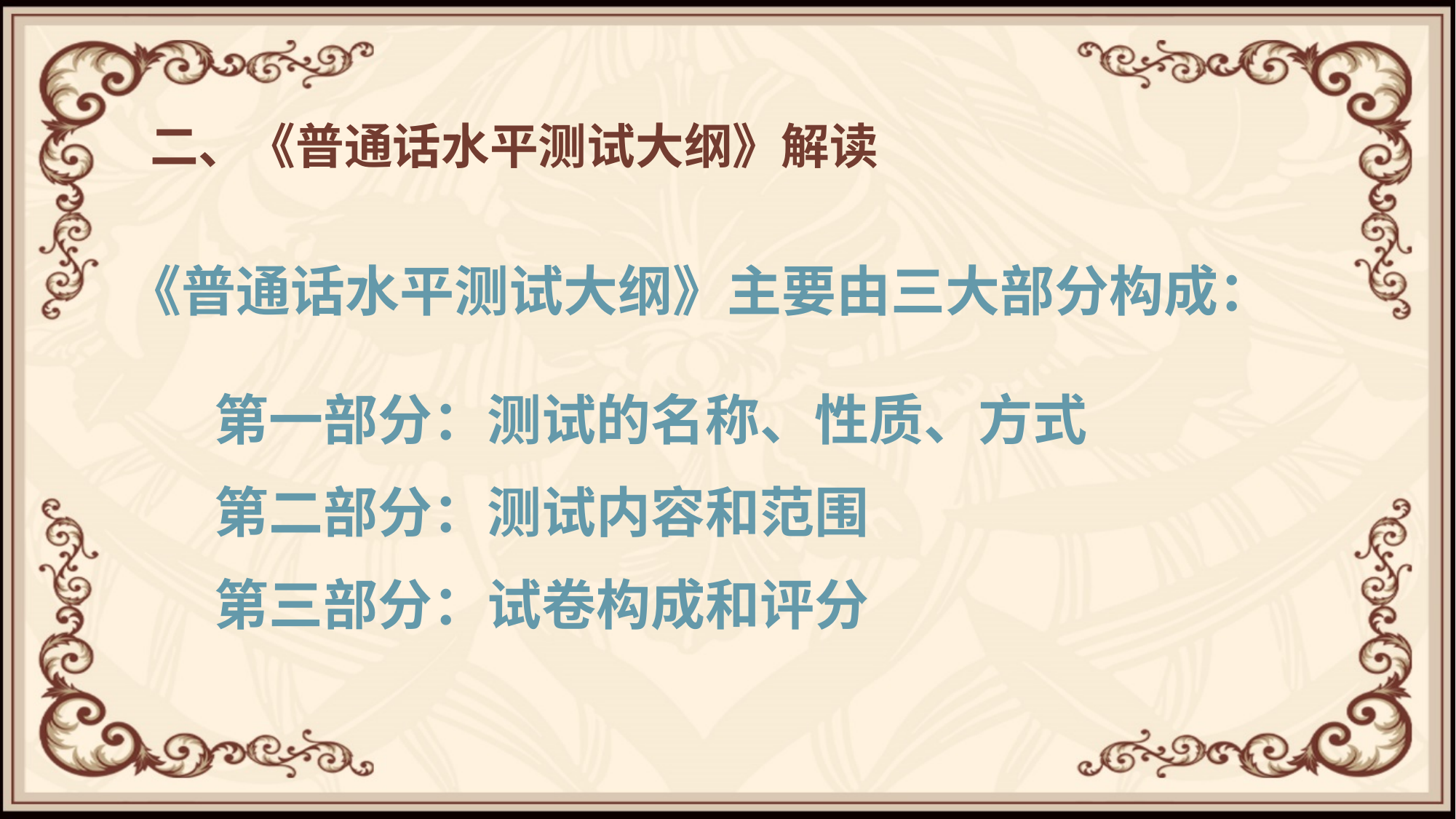

# 二、《普通话水平测试大纲》解读
《普通话水平测试大纲》主要由三大部分构成：

      第一部分：测试的名称、性质、方式
      第二部分：测试内容和范围
      第三部分：试卷构成和评分